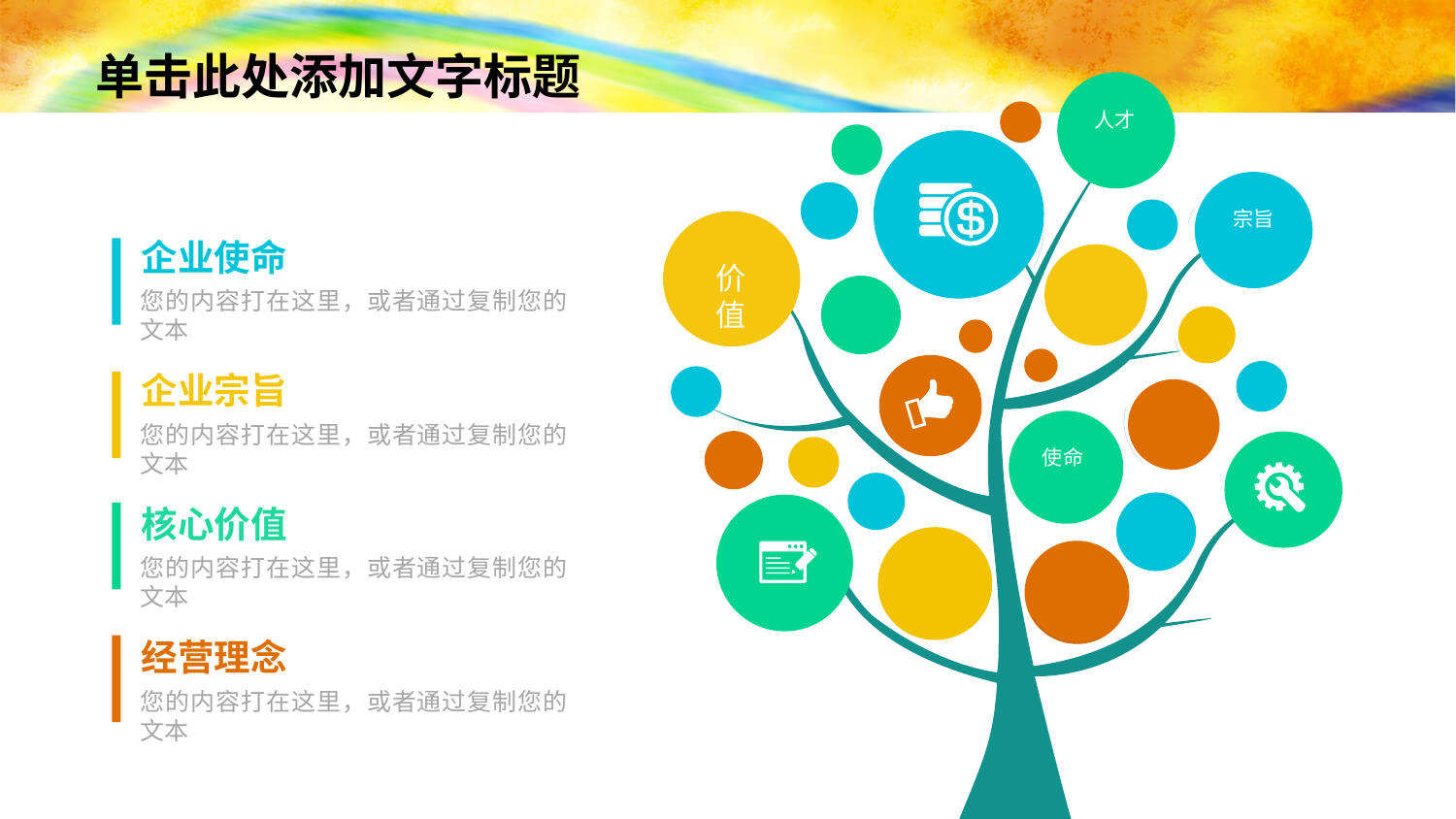

0

人才

宗旨

企业使命

价值

您的内容打在这里，或者通过复制您的文本

企业宗旨

您的内容打在这里，或者通过复制您的文本

使命

核心价值

您的内容打在这里，或者通过复制您的文本

经营理念

您的内容打在这里，或者通过复制您的文本